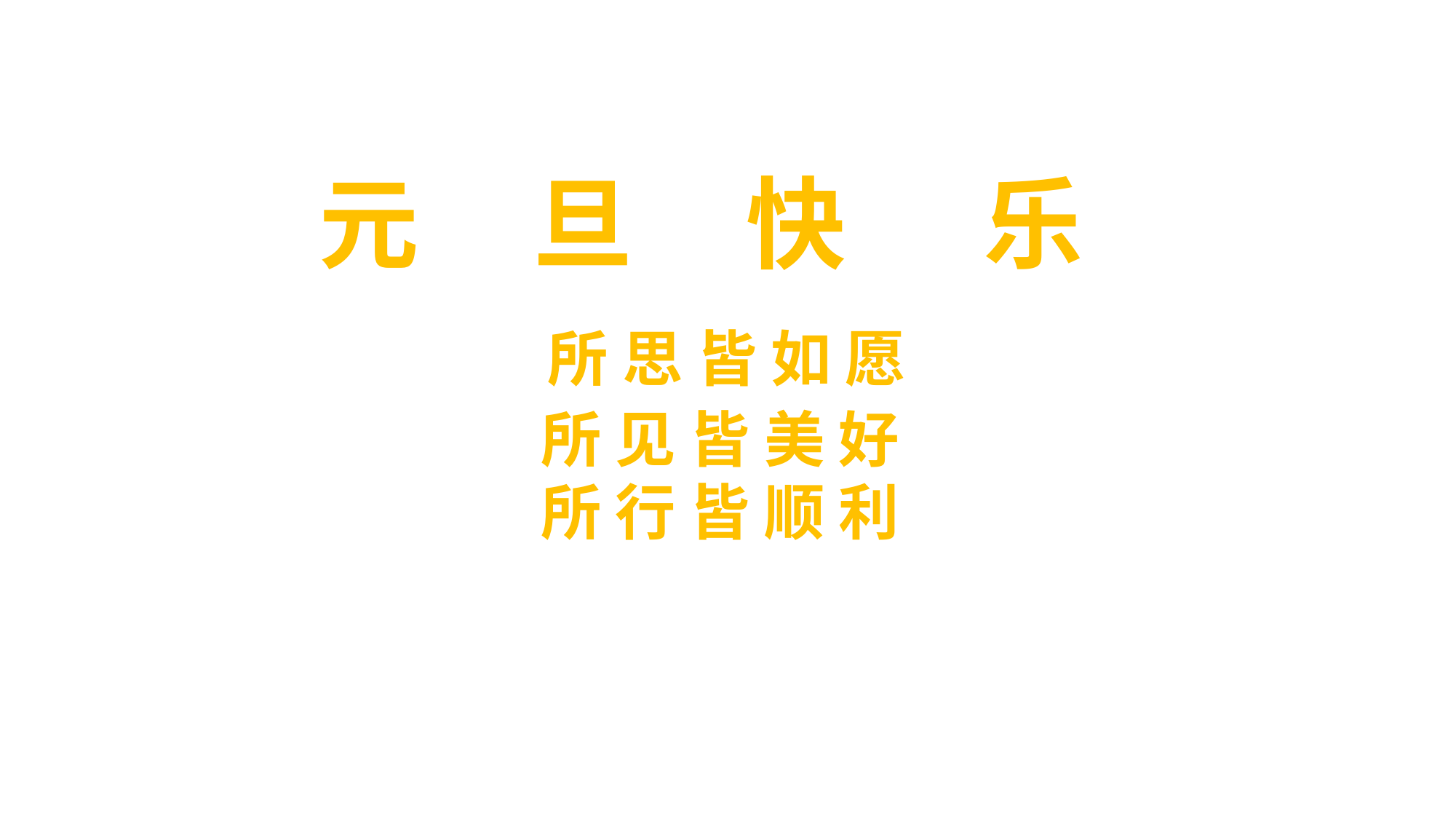

元     旦     快      乐
         所 思 皆 如 愿
               所 见 皆 美 好
               所 行 皆 顺 利